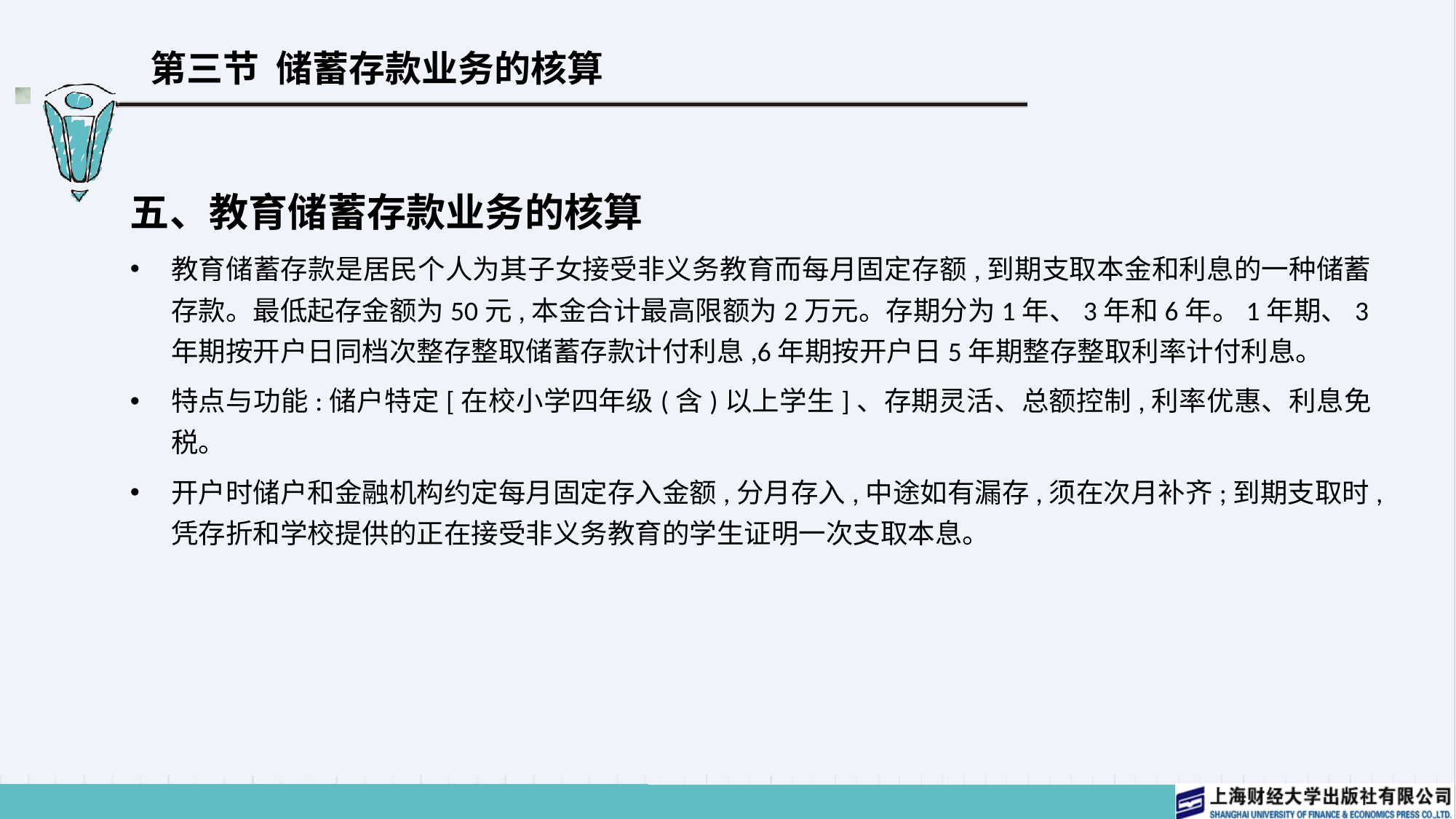

# 第三节  储蓄存款业务的核算
五、教育储蓄存款业务的核算
教育储蓄存款是居民个人为其子女接受非义务教育而每月固定存额,到期支取本金和利息的一种储蓄存款。最低起存金额为50元,本金合计最高限额为2万元。存期分为1年、3年和6年。1年期、3年期按开户日同档次整存整取储蓄存款计付利息,6年期按开户日5年期整存整取利率计付利息。
特点与功能:储户特定[在校小学四年级(含)以上学生]、存期灵活、总额控制,利率优惠、利息免税。
开户时储户和金融机构约定每月固定存入金额,分月存入,中途如有漏存,须在次月补齐;到期支取时,凭存折和学校提供的正在接受非义务教育的学生证明一次支取本息。